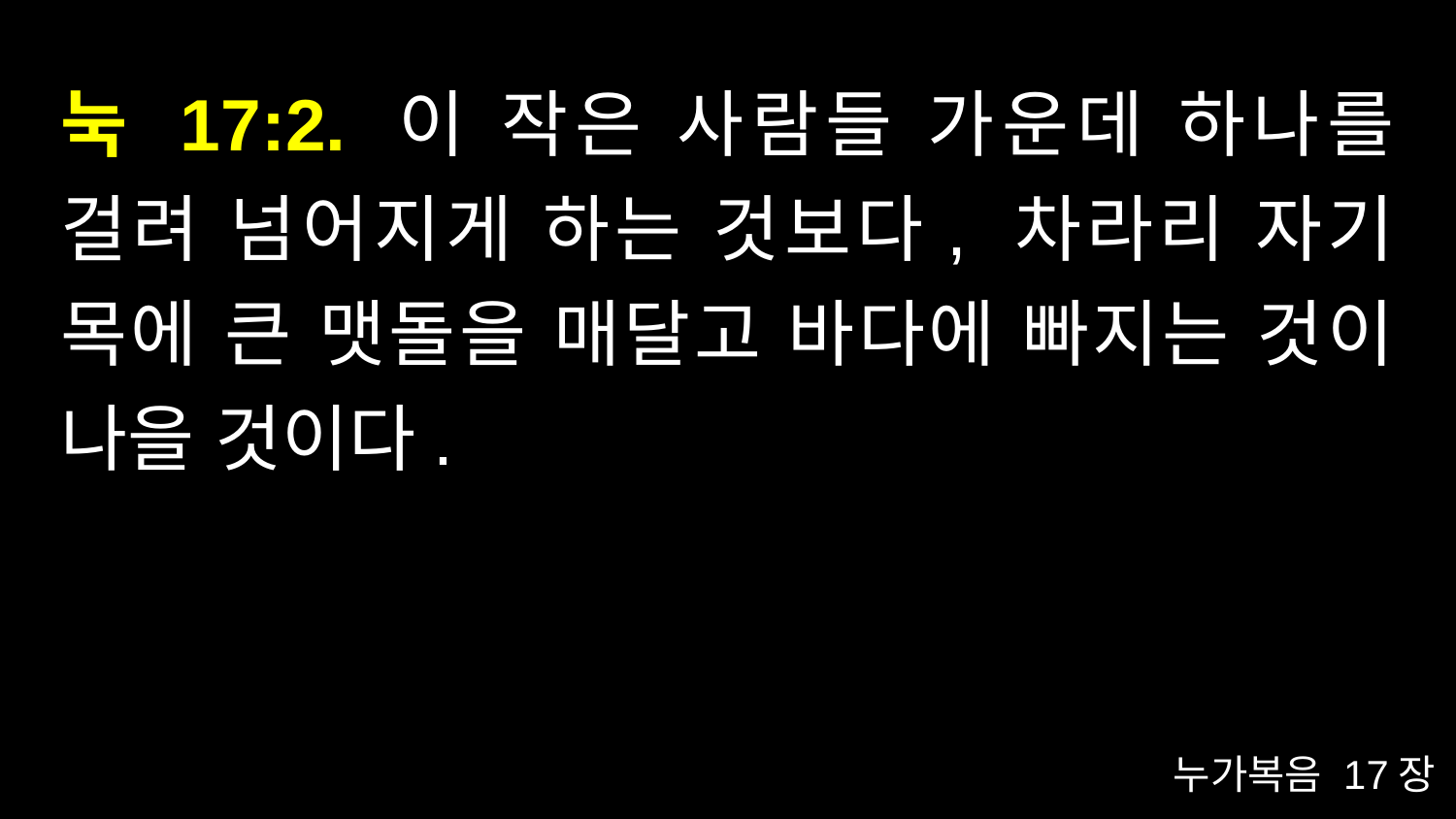

# 눅 17:2. 이 작은 사람들 가운데 하나를 걸려 넘어지게 하는 것보다, 차라리 자기 목에 큰 맷돌을 매달고 바다에 빠지는 것이 나을 것이다.
누가복음 17장